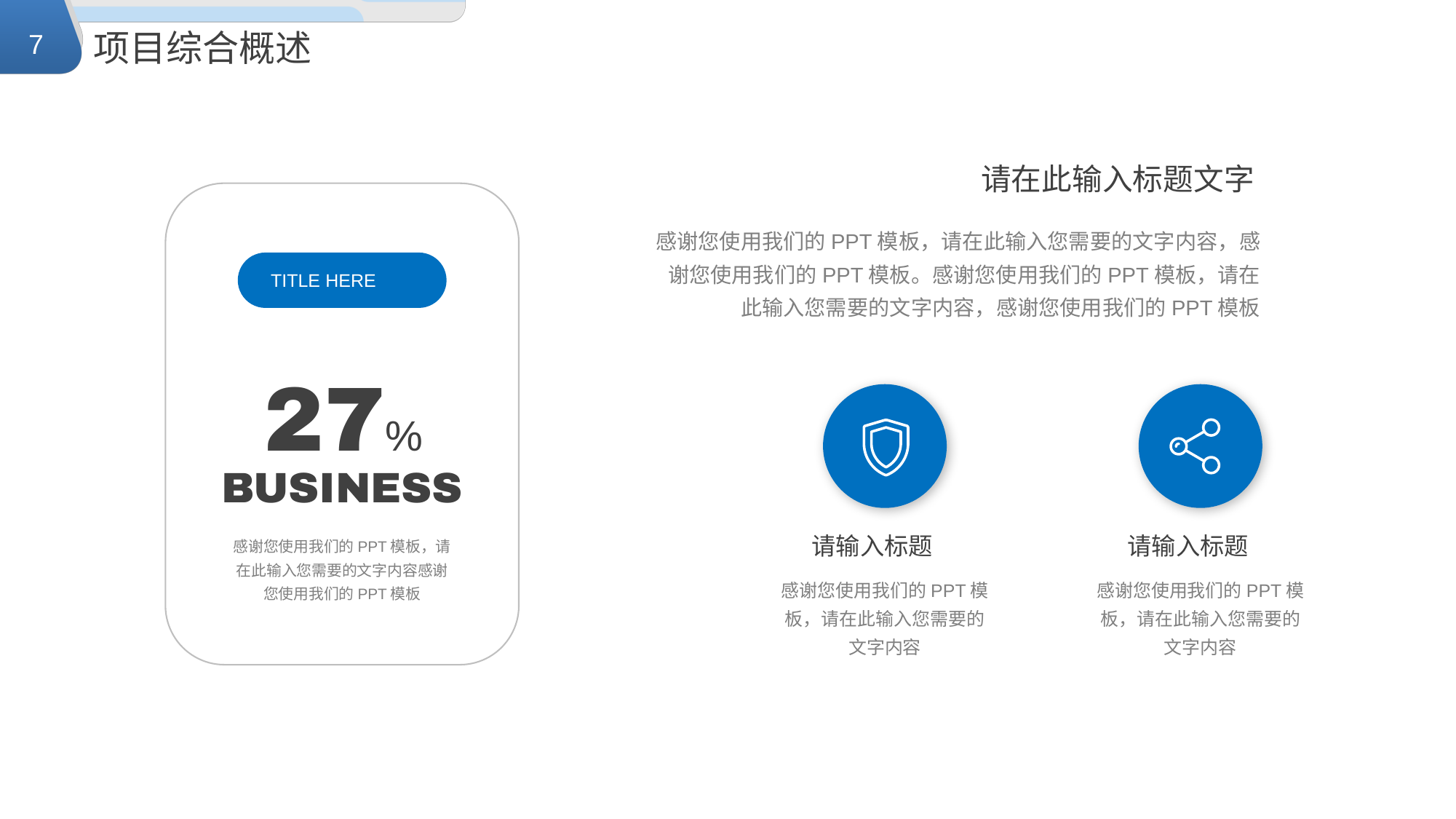

项目综合概述
请在此输入标题文字

感谢您使用我们的PPT模板，请在此输入您需要的文字内容，感谢您使用我们的PPT模板。感谢您使用我们的PPT模板，请在此输入您需要的文字内容，感谢您使用我们的PPT模板

TITLE HERE
27%

BUSINESS
请输入标题
请输入标题
感谢您使用我们的PPT模板，请在此输入您需要的文字内容感谢您使用我们的PPT模板
感谢您使用我们的PPT模板，请在此输入您需要的文字内容
感谢您使用我们的PPT模板，请在此输入您需要的文字内容